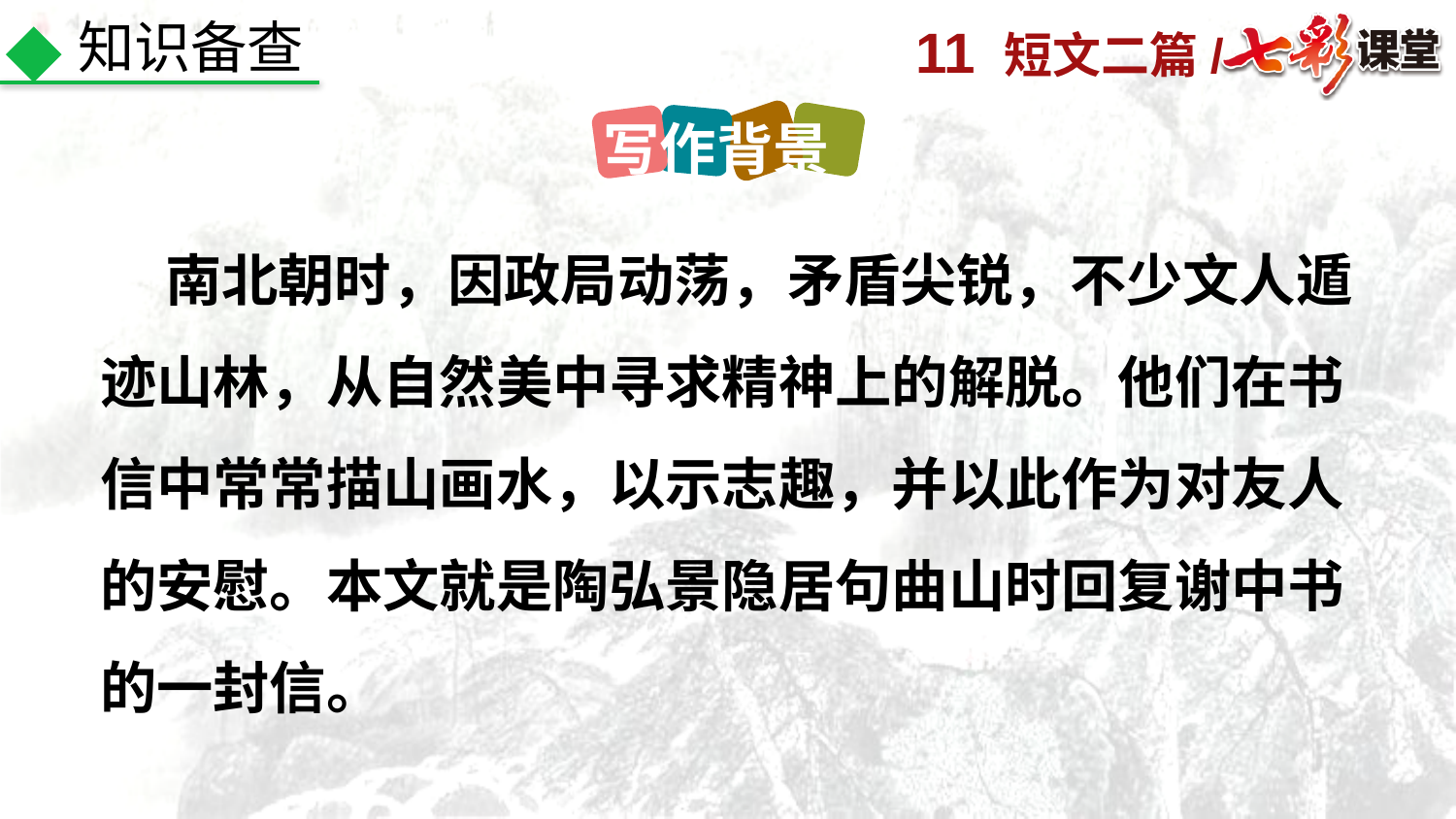

知识备查

写作背景

    南北朝时，因政局动荡，矛盾尖锐，不少文人遁迹山林，从自然美中寻求精神上的解脱。他们在书信中常常描山画水，以示志趣，并以此作为对友人的安慰。本文就是陶弘景隐居句曲山时回复谢中书的一封信。